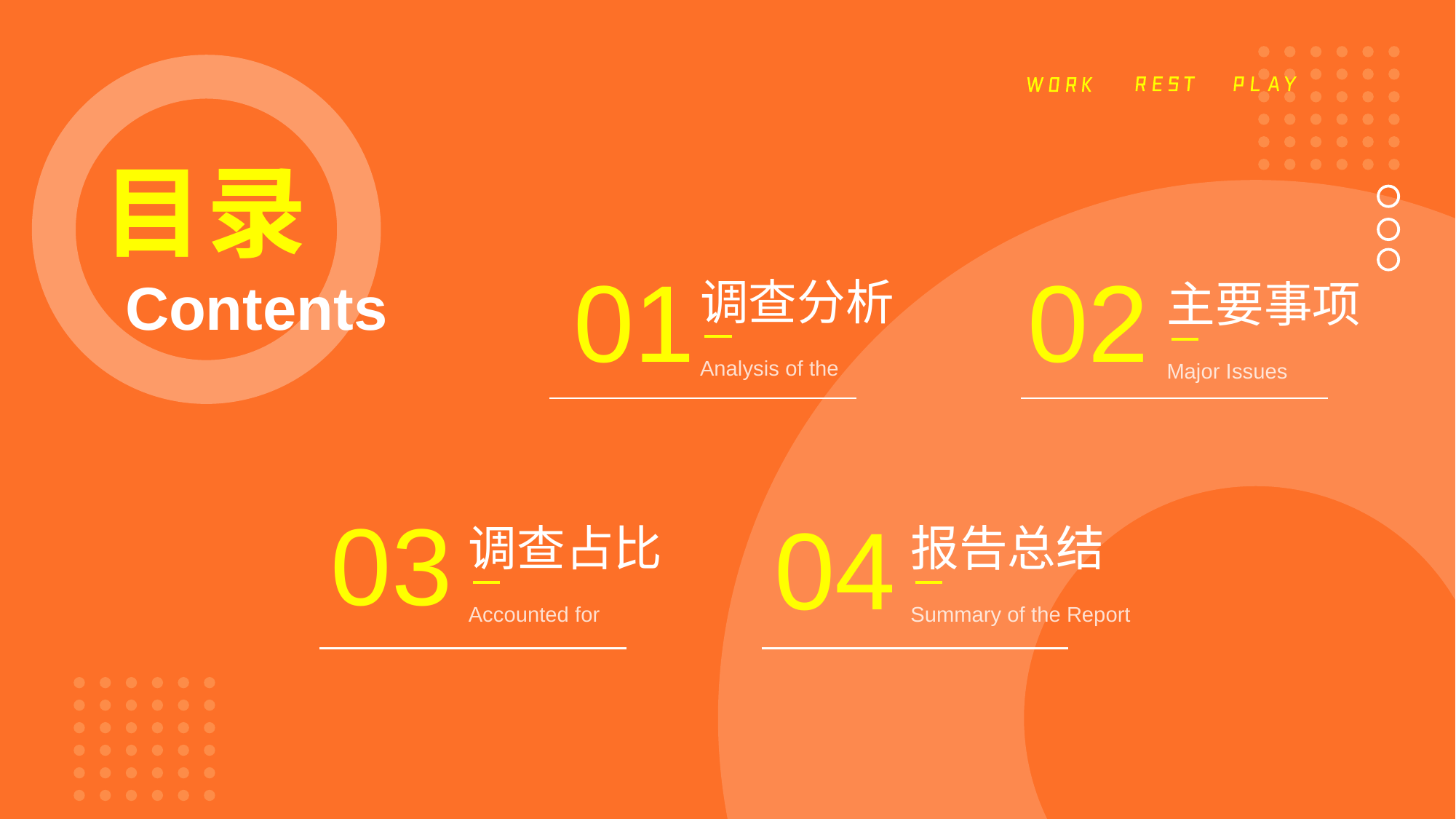

目录
Contents

01
调查分析
Analysis of the
02
主要事项
Major Issues

03
调查占比
Accounted for
04
报告总结
Summary of the Report